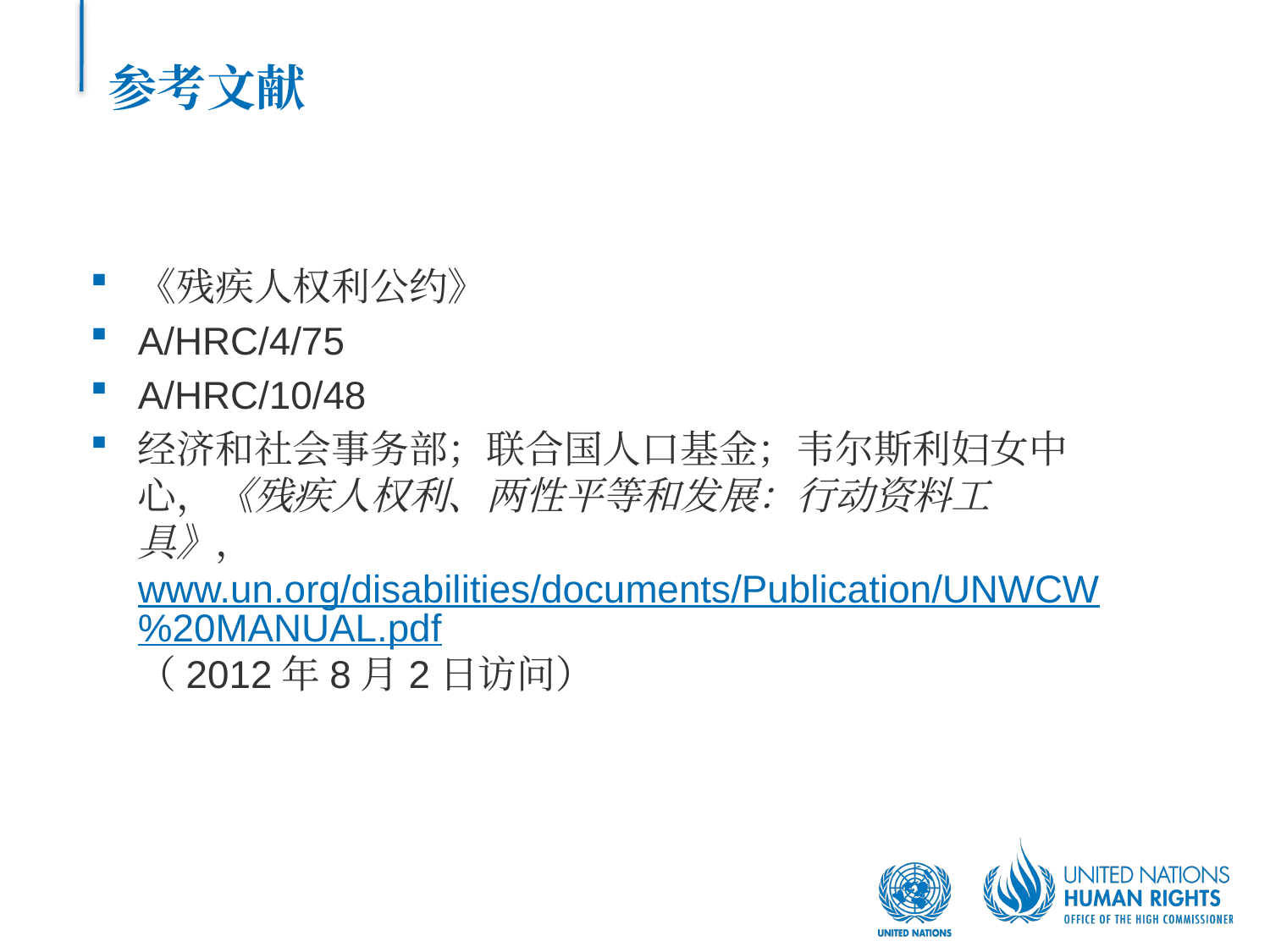

# 参考文献
《残疾人权利公约》
A/HRC/4/75
A/HRC/10/48
经济和社会事务部；联合国人口基金；韦尔斯利妇女中心，《残疾人权利、两性平等和发展：行动资料工具》，www.un.org/disabilities/documents/Publication/UNWCW%20MANUAL.pdf（2012年8月2日访问）